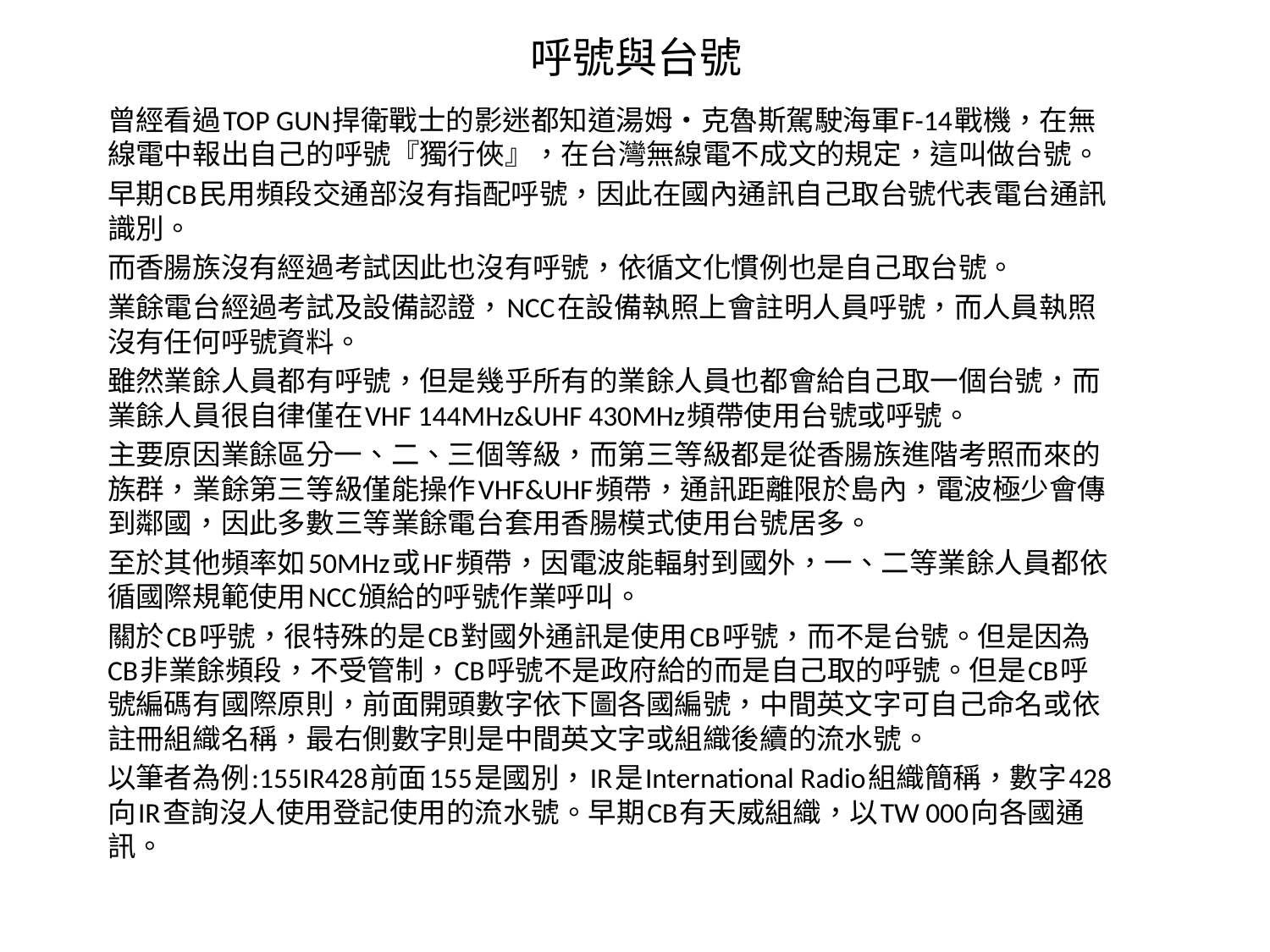

# 呼號與台號
曾經看過TOP GUN捍衛戰士的影迷都知道湯姆•克魯斯駕駛海軍F-14戰機，在無線電中報出自己的呼號『獨行俠』，在台灣無線電不成文的規定，這叫做台號。
早期CB民用頻段交通部沒有指配呼號，因此在國內通訊自己取台號代表電台通訊識別。
而香腸族沒有經過考試因此也沒有呼號，依循文化慣例也是自己取台號。
業餘電台經過考試及設備認證，NCC在設備執照上會註明人員呼號，而人員執照沒有任何呼號資料。
雖然業餘人員都有呼號，但是幾乎所有的業餘人員也都會給自己取一個台號，而業餘人員很自律僅在VHF 144MHz&UHF 430MHz頻帶使用台號或呼號。
主要原因業餘區分一、二、三個等級，而第三等級都是從香腸族進階考照而來的族群，業餘第三等級僅能操作VHF&UHF頻帶，通訊距離限於島內，電波極少會傳到鄰國，因此多數三等業餘電台套用香腸模式使用台號居多。
至於其他頻率如50MHz或HF頻帶，因電波能輻射到國外，一、二等業餘人員都依循國際規範使用NCC頒給的呼號作業呼叫。
關於CB呼號，很特殊的是CB對國外通訊是使用CB呼號，而不是台號。但是因為CB非業餘頻段，不受管制，CB呼號不是政府給的而是自己取的呼號。但是CB呼號編碼有國際原則，前面開頭數字依下圖各國編號，中間英文字可自己命名或依註冊組織名稱，最右側數字則是中間英文字或組織後續的流水號。
以筆者為例:155IR428前面155是國別，IR是International Radio組織簡稱，數字428向IR查詢沒人使用登記使用的流水號。早期CB有天威組織，以TW 000向各國通訊。